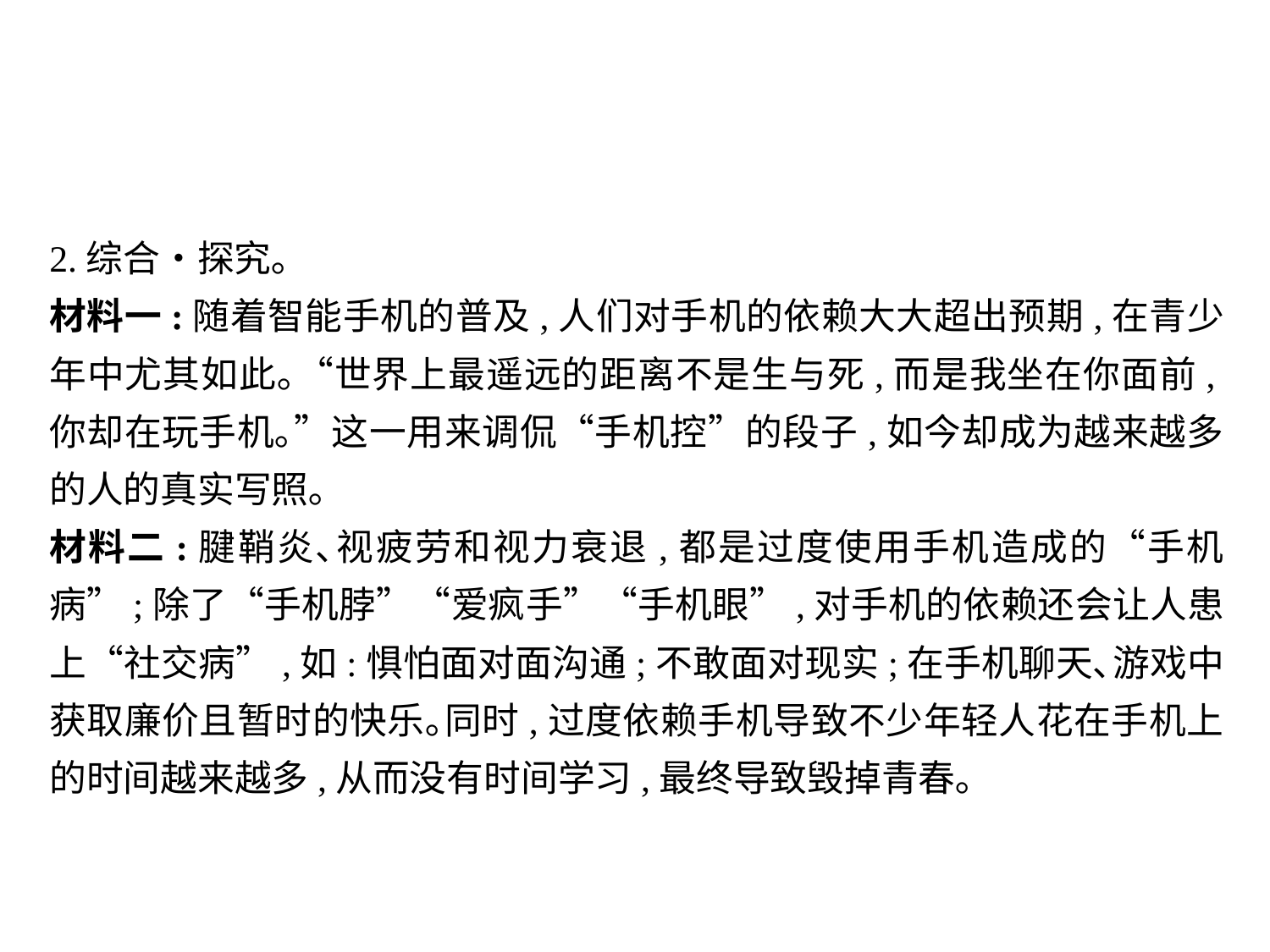

2.综合•探究｡
材料一:随着智能手机的普及,人们对手机的依赖大大超出预期,在青少年中尤其如此｡“世界上最遥远的距离不是生与死,而是我坐在你面前,你却在玩手机｡”这一用来调侃“手机控”的段子,如今却成为越来越多的人的真实写照｡
材料二:腱鞘炎､视疲劳和视力衰退,都是过度使用手机造成的“手机病”;除了“手机脖”“爱疯手”“手机眼”,对手机的依赖还会让人患上“社交病”,如:惧怕面对面沟通;不敢面对现实;在手机聊天､游戏中获取廉价且暂时的快乐｡同时,过度依赖手机导致不少年轻人花在手机上的时间越来越多,从而没有时间学习,最终导致毁掉青春｡